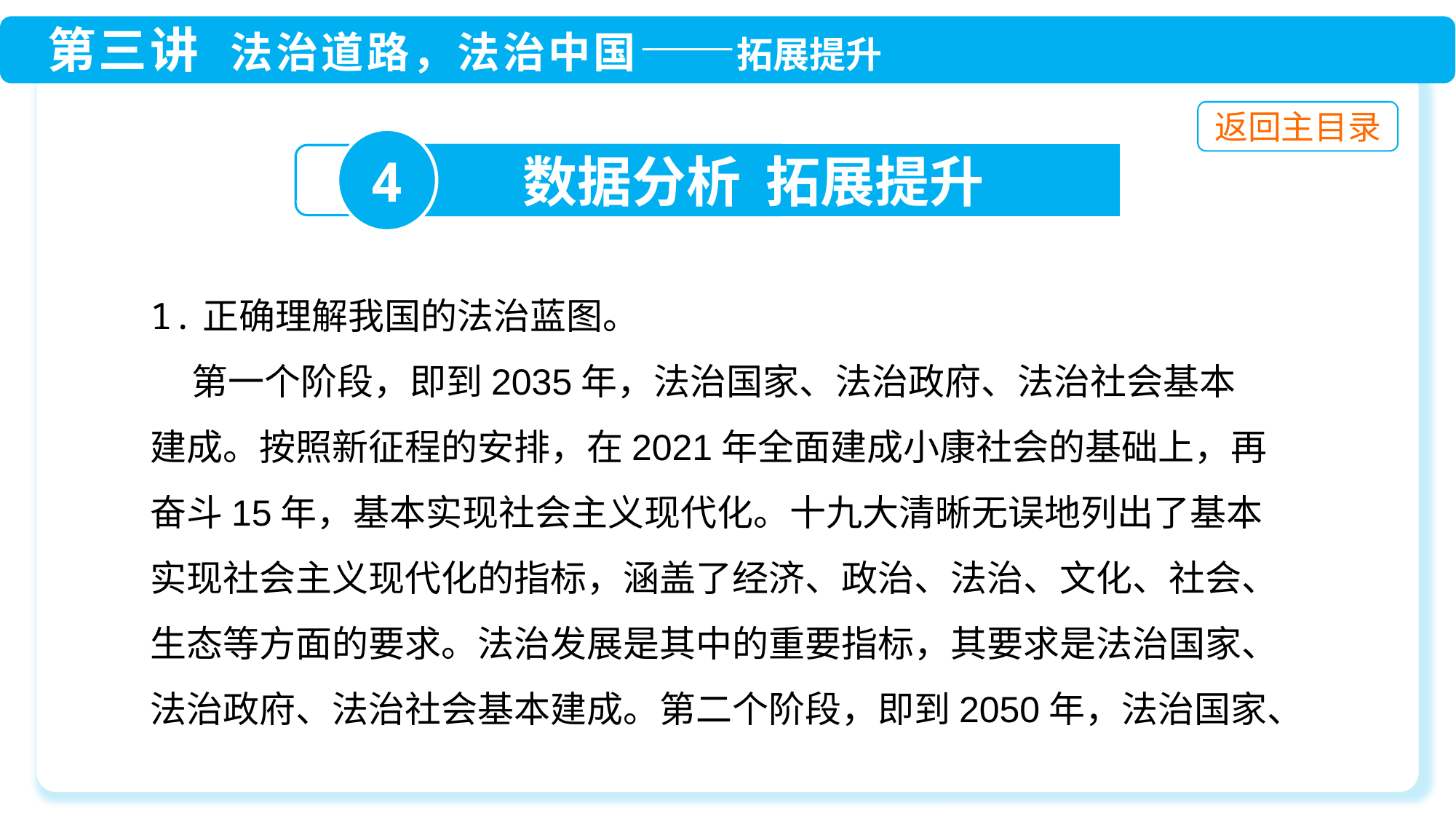

4

数据分析  拓展提升
1.正确理解我国的法治蓝图。
    第一个阶段，即到2035年，法治国家、法治政府、法治社会基本建成。按照新征程的安排，在2021年全面建成小康社会的基础上，再奋斗15年，基本实现社会主义现代化。十九大清晰无误地列出了基本实现社会主义现代化的指标，涵盖了经济、政治、法治、文化、社会、生态等方面的要求。法治发展是其中的重要指标，其要求是法治国家、法治政府、法治社会基本建成。第二个阶段，即到2050年，法治国家、